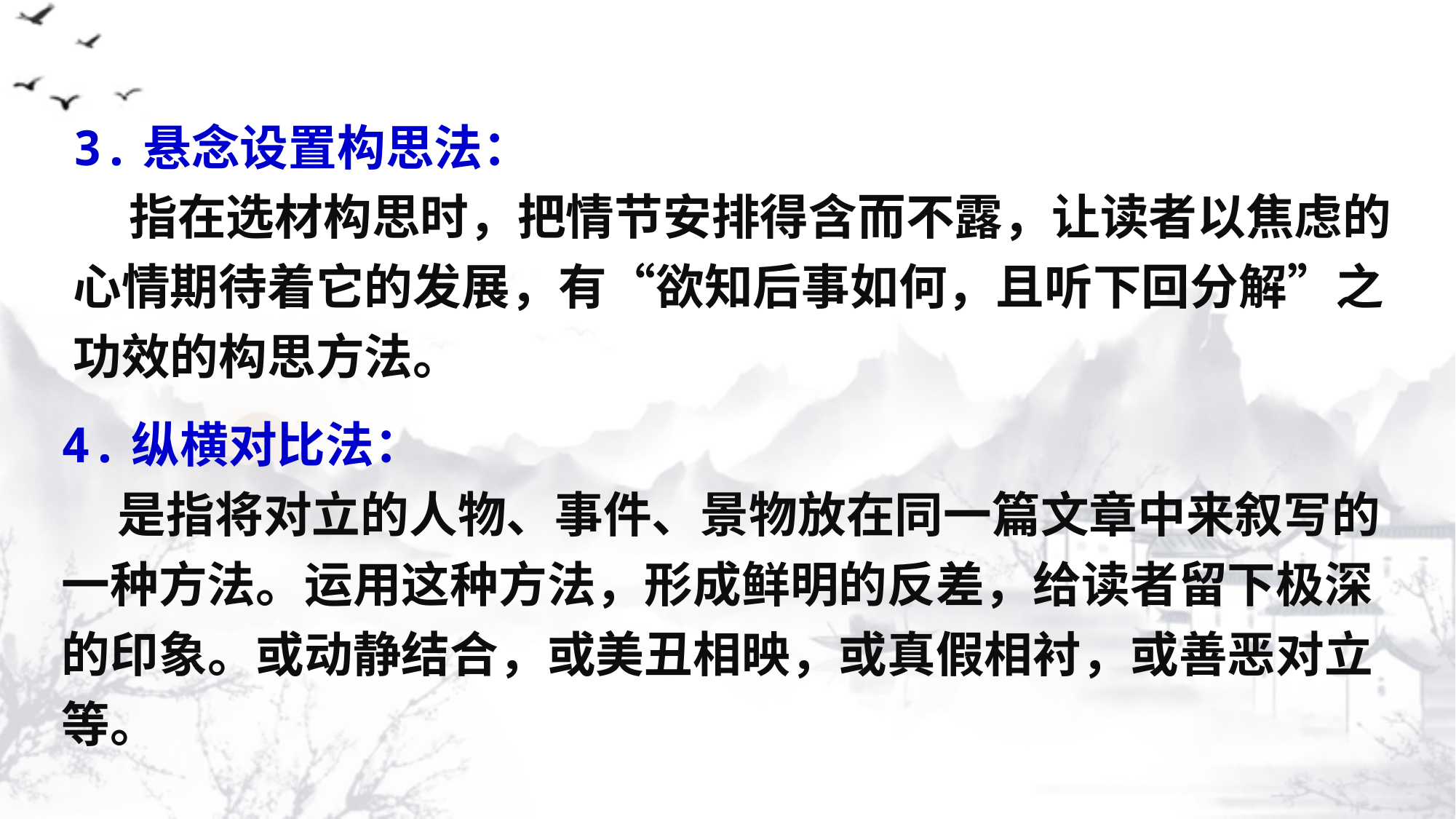

3.悬念设置构思法：
    指在选材构思时，把情节安排得含而不露，让读者以焦虑的心情期待着它的发展，有“欲知后事如何，且听下回分解”之功效的构思方法。
4.纵横对比法：
    是指将对立的人物、事件、景物放在同一篇文章中来叙写的一种方法。运用这种方法，形成鲜明的反差，给读者留下极深的印象。或动静结合，或美丑相映，或真假相衬，或善恶对立等。